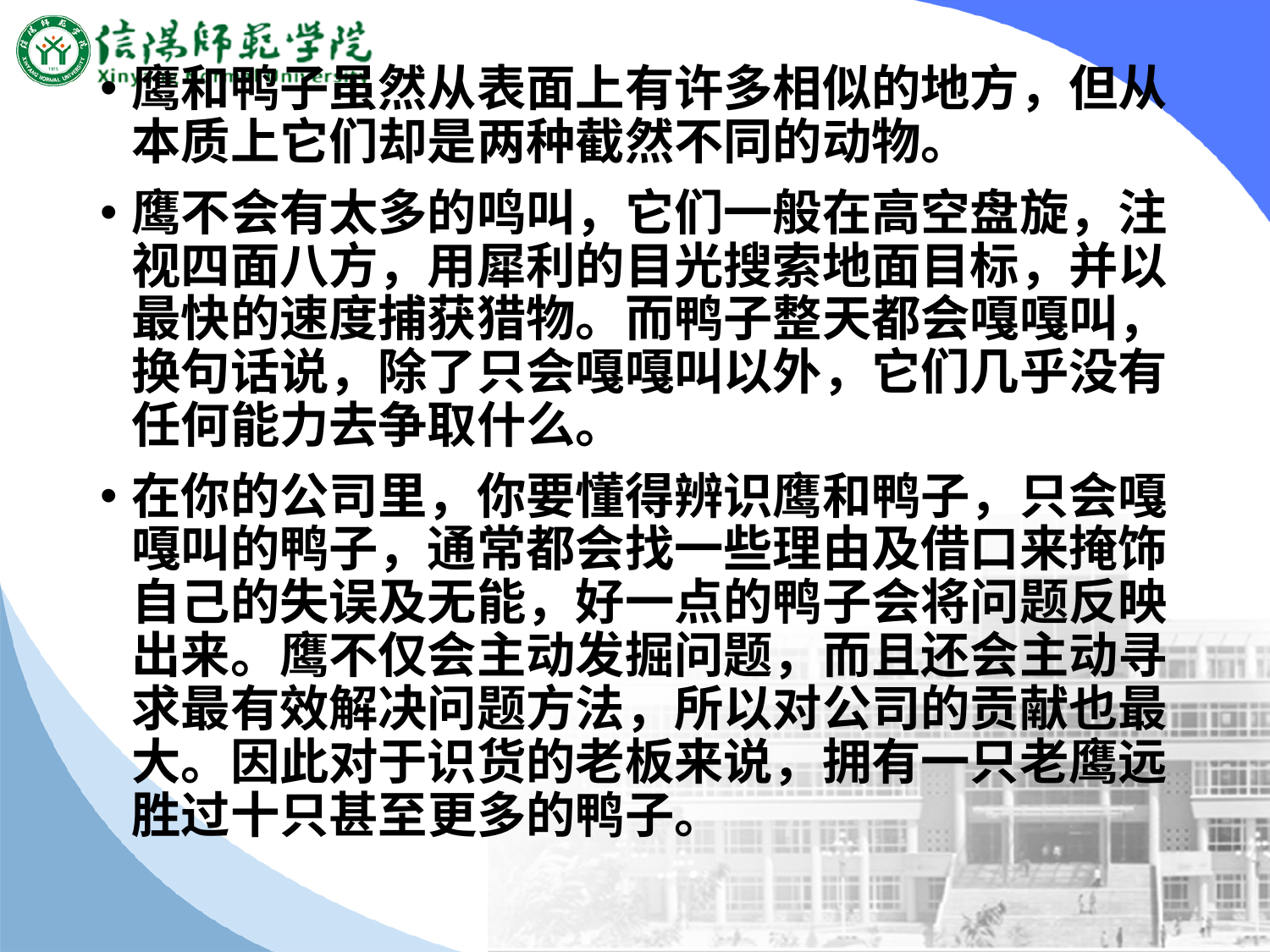

#
鹰和鸭子虽然从表面上有许多相似的地方，但从本质上它们却是两种截然不同的动物。
鹰不会有太多的鸣叫，它们一般在高空盘旋，注视四面八方，用犀利的目光搜索地面目标，并以最快的速度捕获猎物。而鸭子整天都会嘎嘎叫，换句话说，除了只会嘎嘎叫以外，它们几乎没有任何能力去争取什么。
在你的公司里，你要懂得辨识鹰和鸭子，只会嘎嘎叫的鸭子，通常都会找一些理由及借口来掩饰自己的失误及无能，好一点的鸭子会将问题反映出来。鹰不仅会主动发掘问题，而且还会主动寻求最有效解决问题方法，所以对公司的贡献也最大。因此对于识货的老板来说，拥有一只老鹰远胜过十只甚至更多的鸭子。